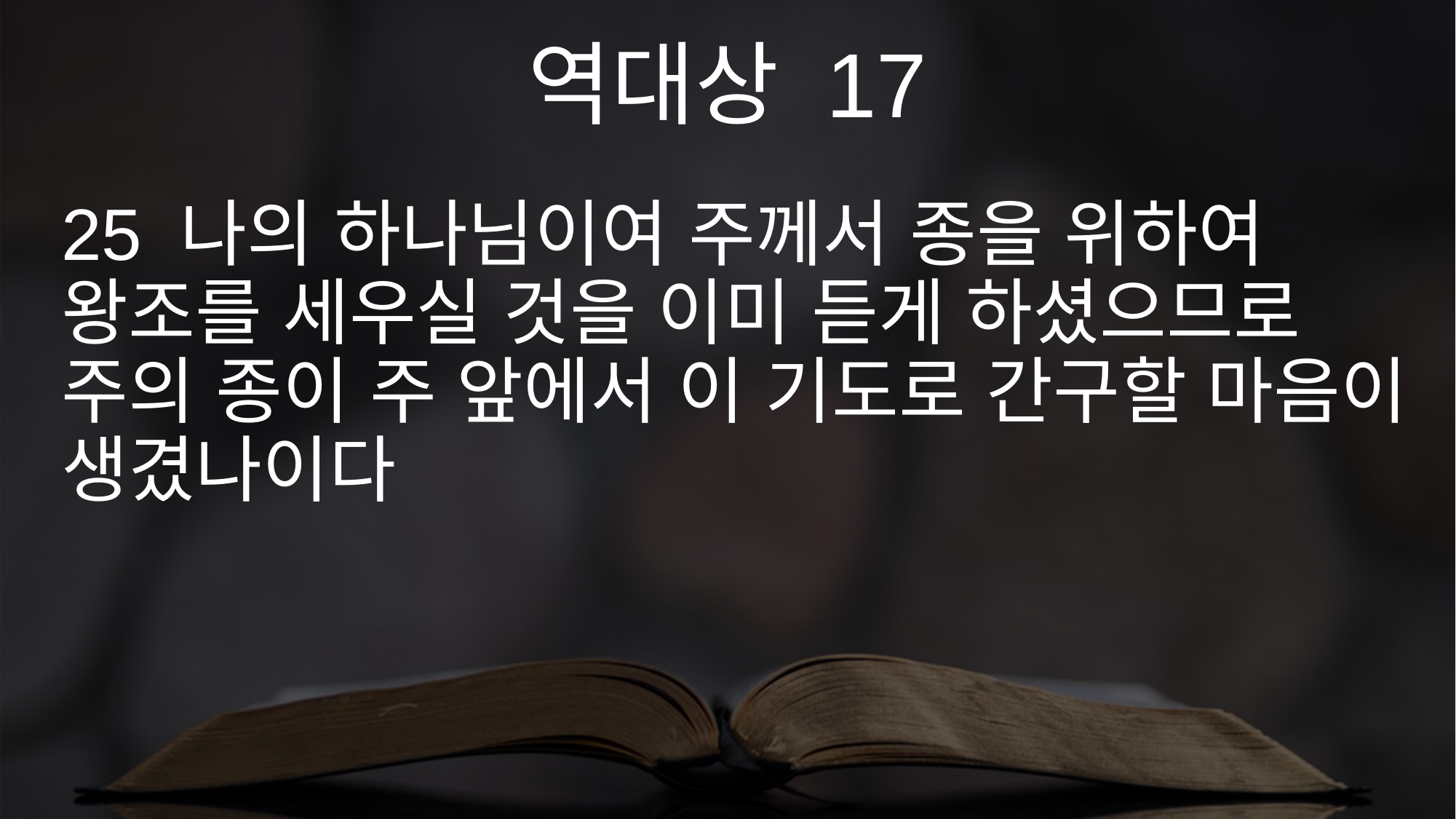

역대상 17
25 나의 하나님이여 주께서 종을 위하여 왕조를 세우실 것을 이미 듣게 하셨으므로 주의 종이 주 앞에서 이 기도로 간구할 마음이 생겼나이다